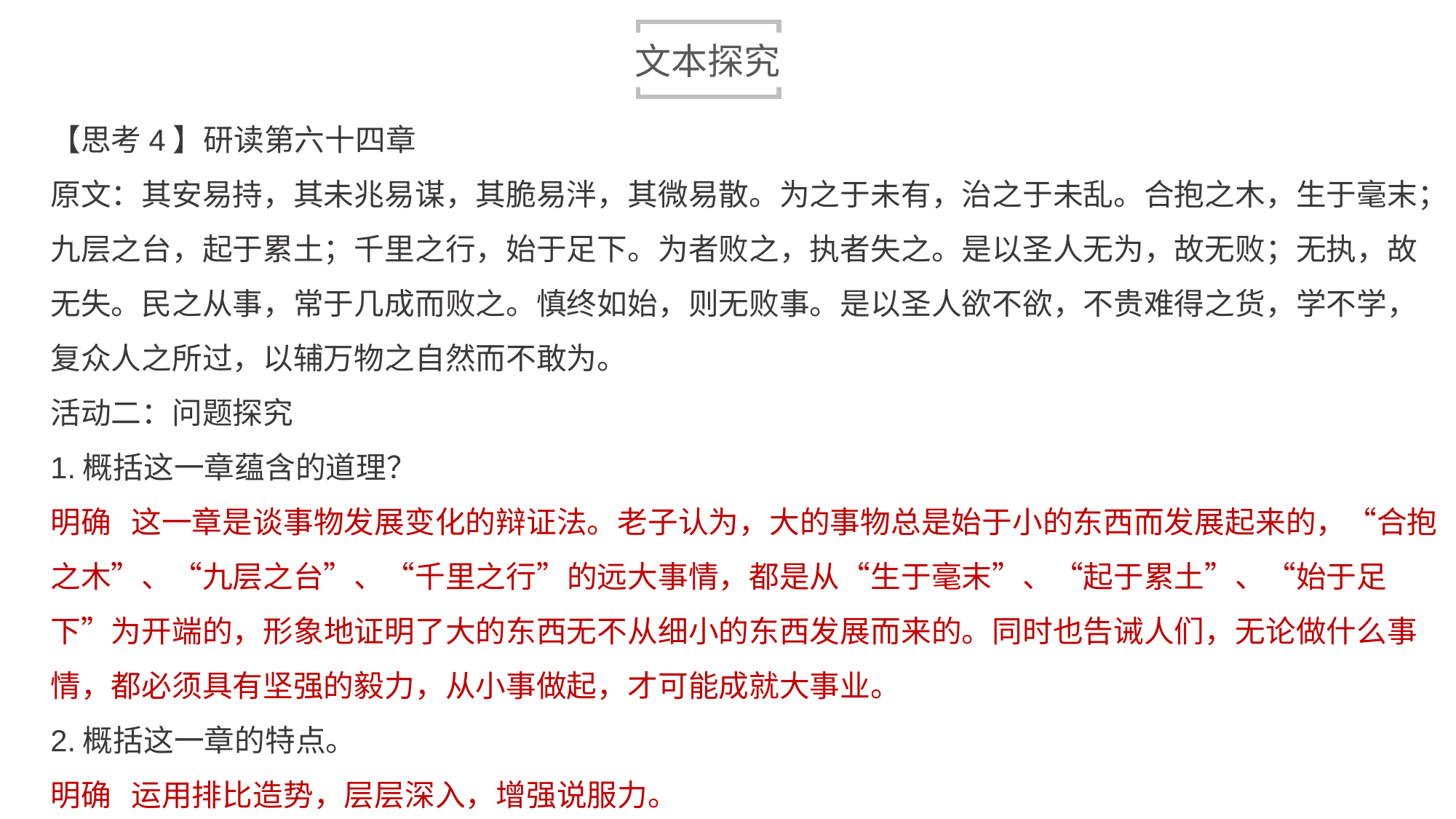

文本探究
【思考4】研读第六十四章
原文：其安易持，其未兆易谋，其脆易泮，其微易散。为之于未有，治之于未乱。合抱之木，生于毫末；九层之台，起于累土；千里之行，始于足下。为者败之，执者失之。是以圣人无为，故无败；无执，故无失。民之从事，常于几成而败之。慎终如始，则无败事。是以圣人欲不欲，不贵难得之货，学不学，复众人之所过，以辅万物之自然而不敢为。
活动二：问题探究
1.概括这一章蕴含的道理？
明确   这一章是谈事物发展变化的辩证法。老子认为，大的事物总是始于小的东西而发展起来的，“合抱之木”、“九层之台”、“千里之行”的远大事情，都是从“生于毫末”、“起于累土”、“始于足下”为开端的，形象地证明了大的东西无不从细小的东西发展而来的。同时也告诫人们，无论做什么事情，都必须具有坚强的毅力，从小事做起，才可能成就大事业。
2.概括这一章的特点。
明确   运用排比造势，层层深入，增强说服力。